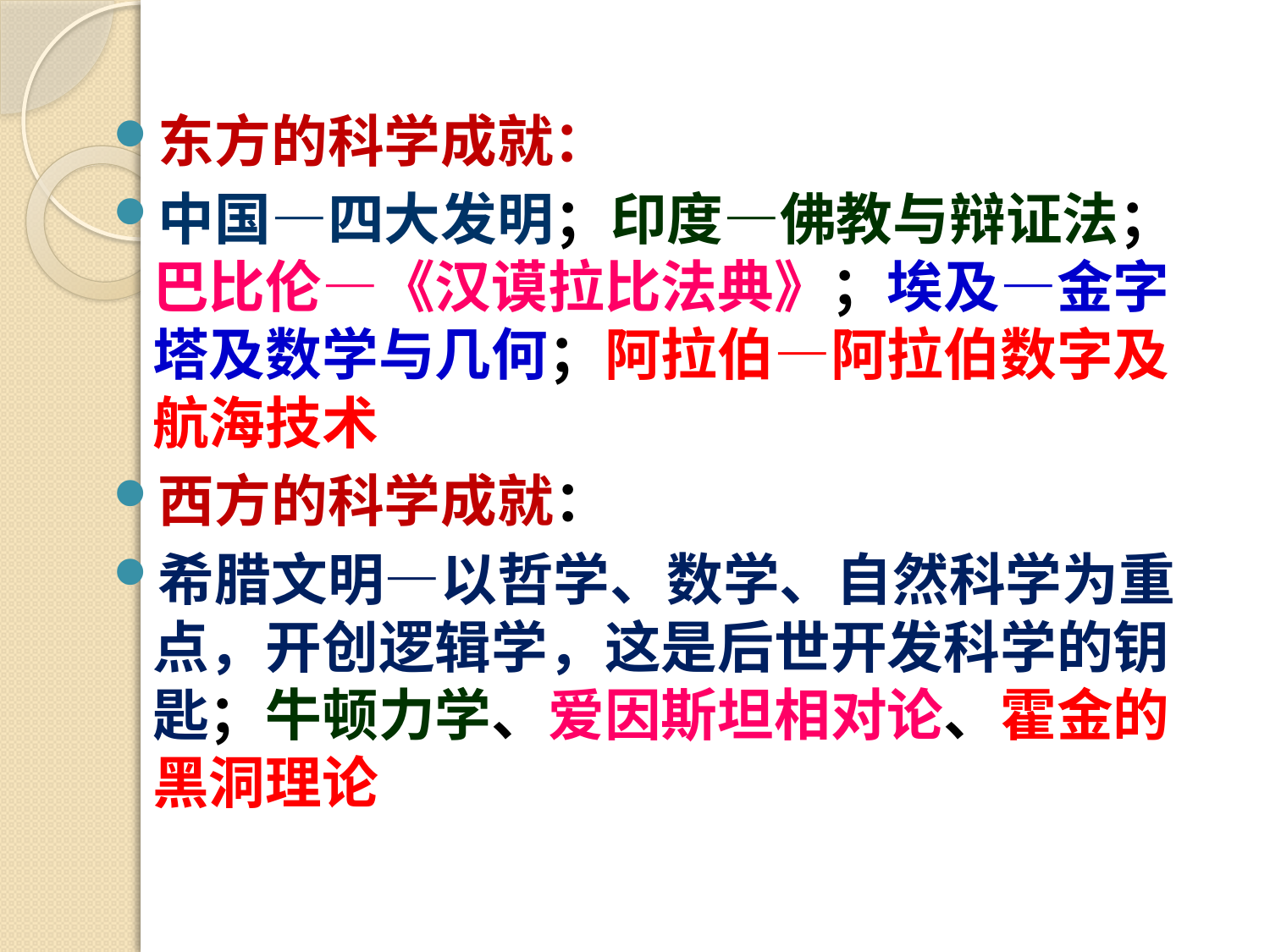

#
东方的科学成就：
中国—四大发明；印度—佛教与辩证法；巴比伦—《汉谟拉比法典》；埃及—金字塔及数学与几何；阿拉伯—阿拉伯数字及航海技术
西方的科学成就：
希腊文明—以哲学、数学、自然科学为重点，开创逻辑学，这是后世开发科学的钥匙；牛顿力学、爱因斯坦相对论、霍金的黑洞理论